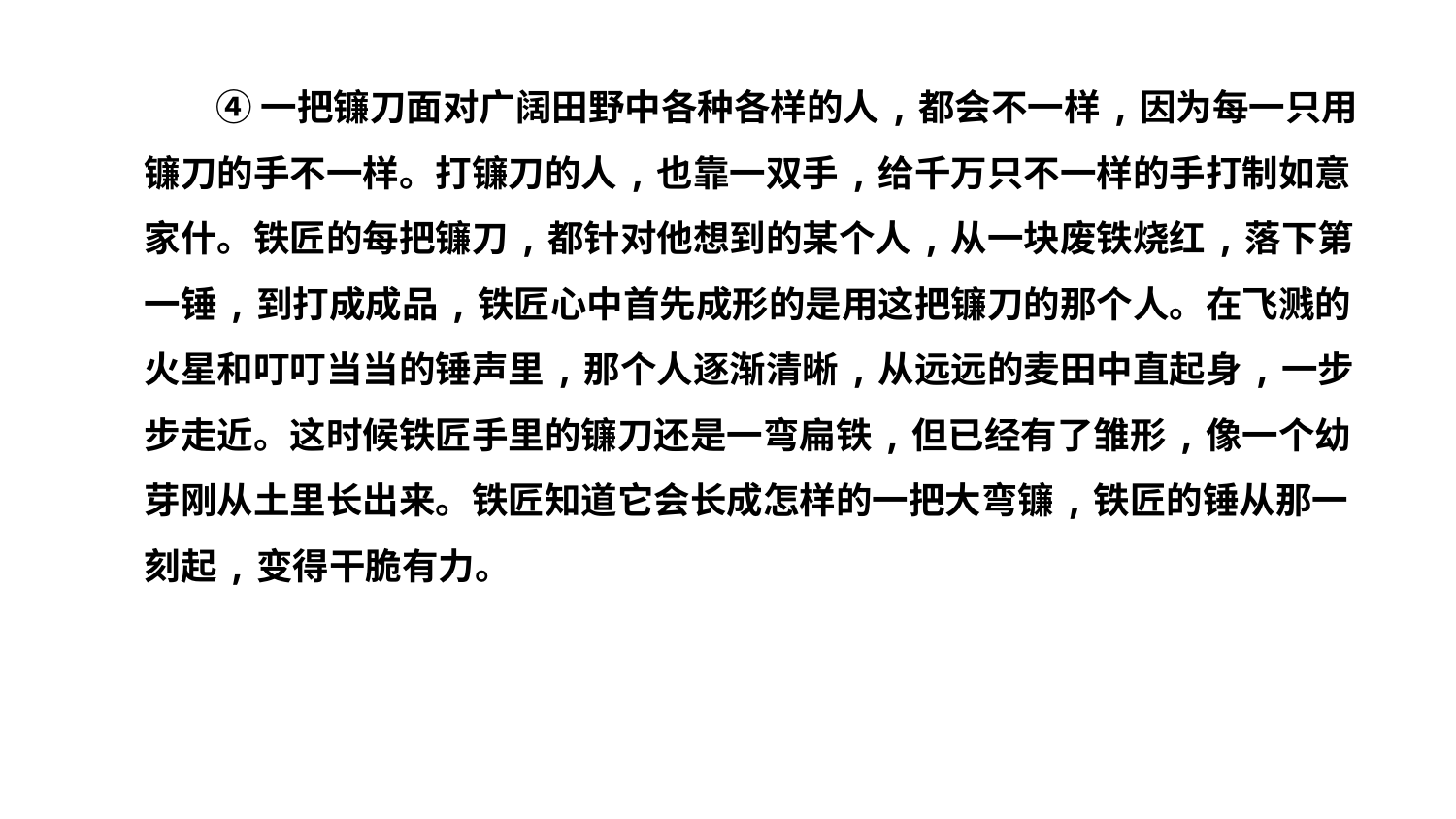

④一把镰刀面对广阔田野中各种各样的人,都会不一样,因为每一只用镰刀的手不一样。打镰刀的人,也靠一双手,给千万只不一样的手打制如意家什。铁匠的每把镰刀,都针对他想到的某个人,从一块废铁烧红,落下第一锤,到打成成品,铁匠心中首先成形的是用这把镰刀的那个人。在飞溅的火星和叮叮当当的锤声里,那个人逐渐清晰,从远远的麦田中直起身,一步步走近。这时候铁匠手里的镰刀还是一弯扁铁,但已经有了雏形,像一个幼芽刚从土里长出来。铁匠知道它会长成怎样的一把大弯镰,铁匠的锤从那一刻起,变得干脆有力。